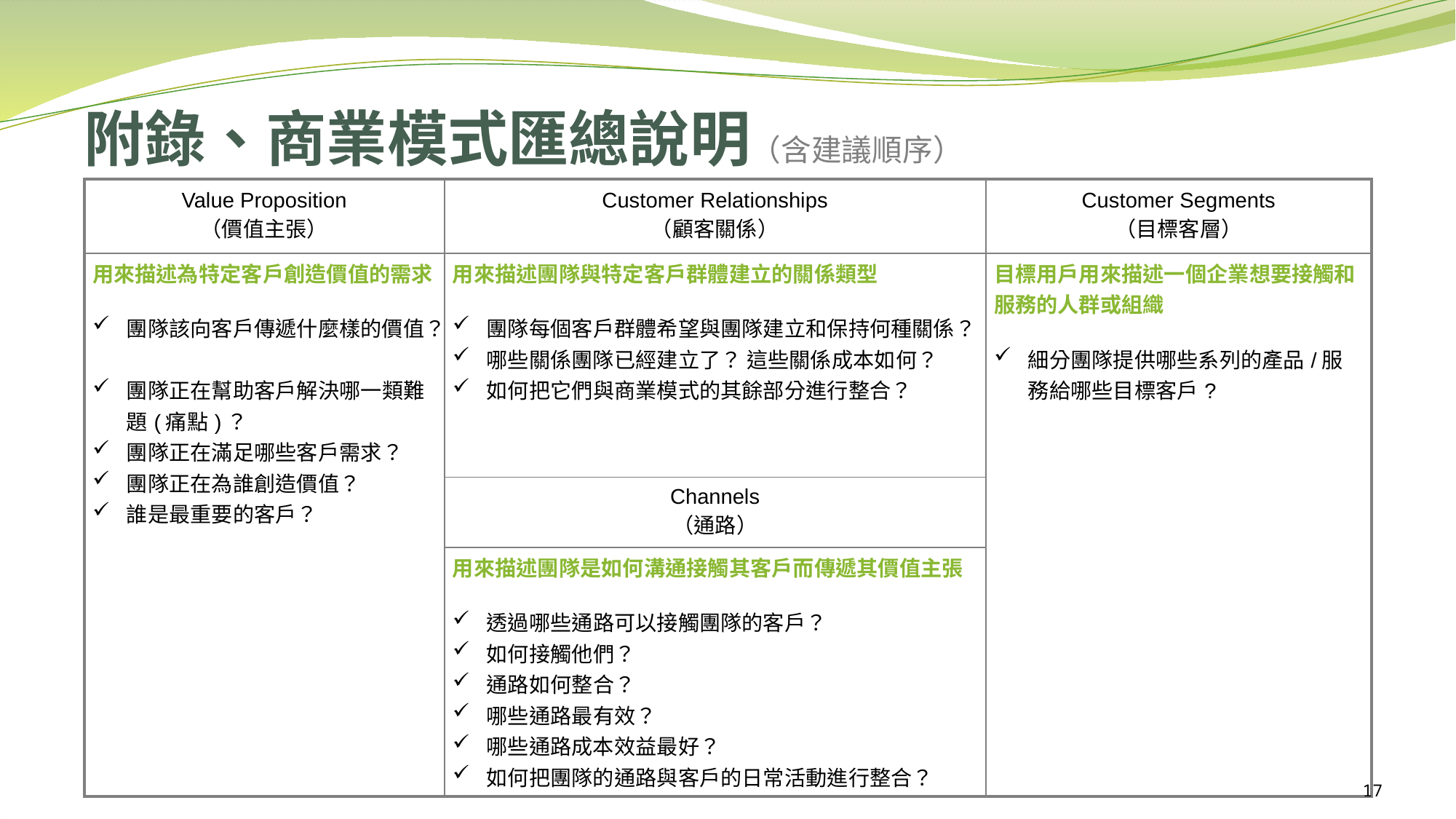

# 附錄、商業模式匯總說明（含建議順序）
| Value Proposition （價值主張） | Customer Relationships （顧客關係） | Customer Segments （目標客層） |
| --- | --- | --- |
| 用來描述為特定客戶創造價值的需求 團隊該向客戶傳遞什麼樣的價值？ 團隊正在幫助客戶解決哪一類難題(痛點)？ 團隊正在滿足哪些客戶需求？ 團隊正在為誰創造價值？ 誰是最重要的客戶？ | 用來描述團隊與特定客戶群體建立的關係類型 團隊每個客戶群體希望與團隊建立和保持何種關係？ 哪些關係團隊已經建立了？ 這些關係成本如何？ 如何把它們與商業模式的其餘部分進行整合？ | 目標用戶用來描述一個企業想要接觸和服務的人群或組織 細分團隊提供哪些系列的產品/服務給哪些目標客戶? |
|  | Channels （通路） |  |
|  | 用來描述團隊是如何溝通接觸其客戶而傳遞其價值主張 透過哪些通路可以接觸團隊的客戶？ 如何接觸他們？ 通路如何整合？ 哪些通路最有效？ 哪些通路成本效益最好？ 如何把團隊的通路與客戶的日常活動進行整合？ |  |
17